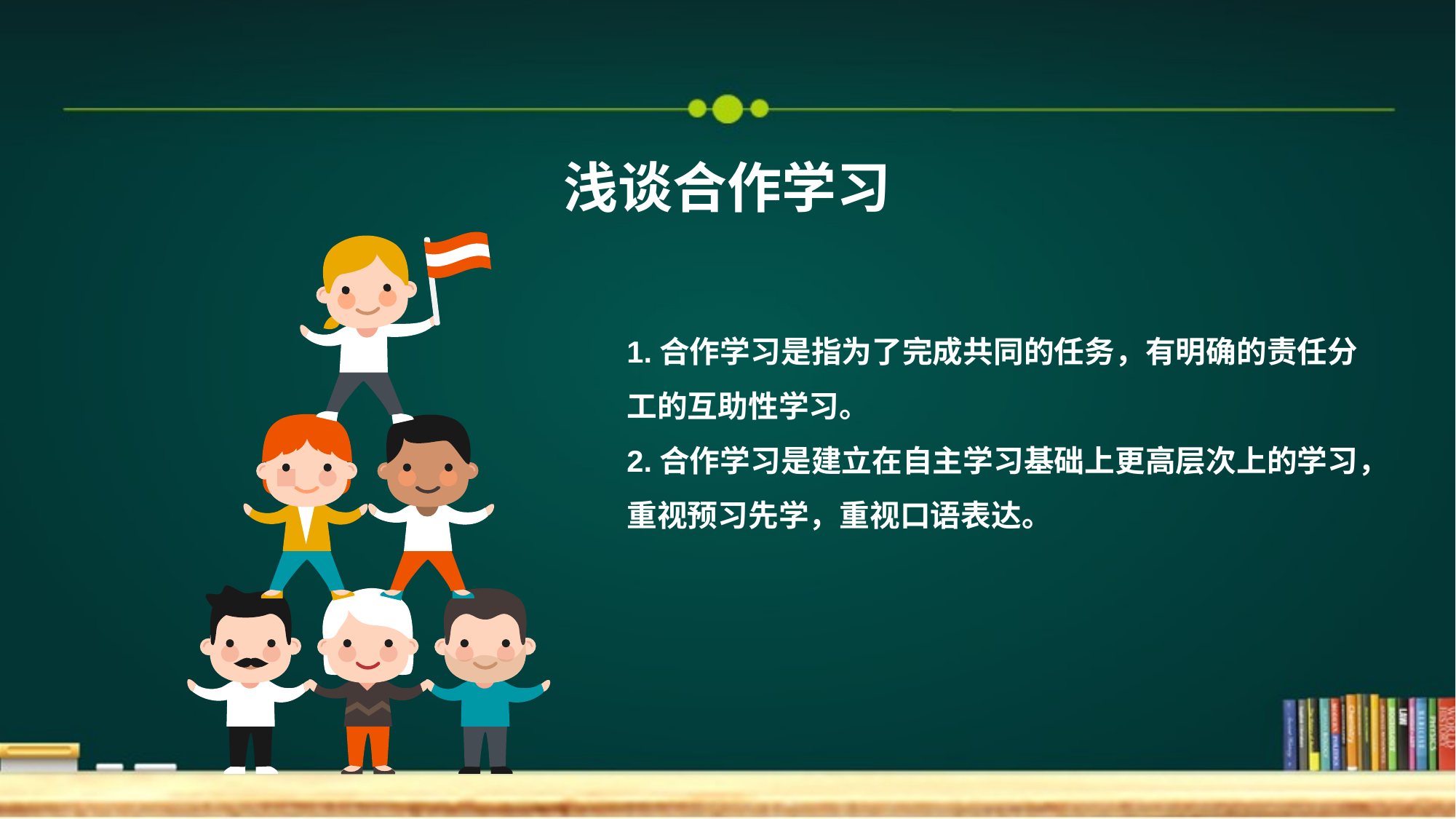

浅谈合作学习

1.合作学习是指为了完成共同的任务，有明确的责任分工的互助性学习。
2.合作学习是建立在自主学习基础上更高层次上的学习，重视预习先学，重视口语表达。